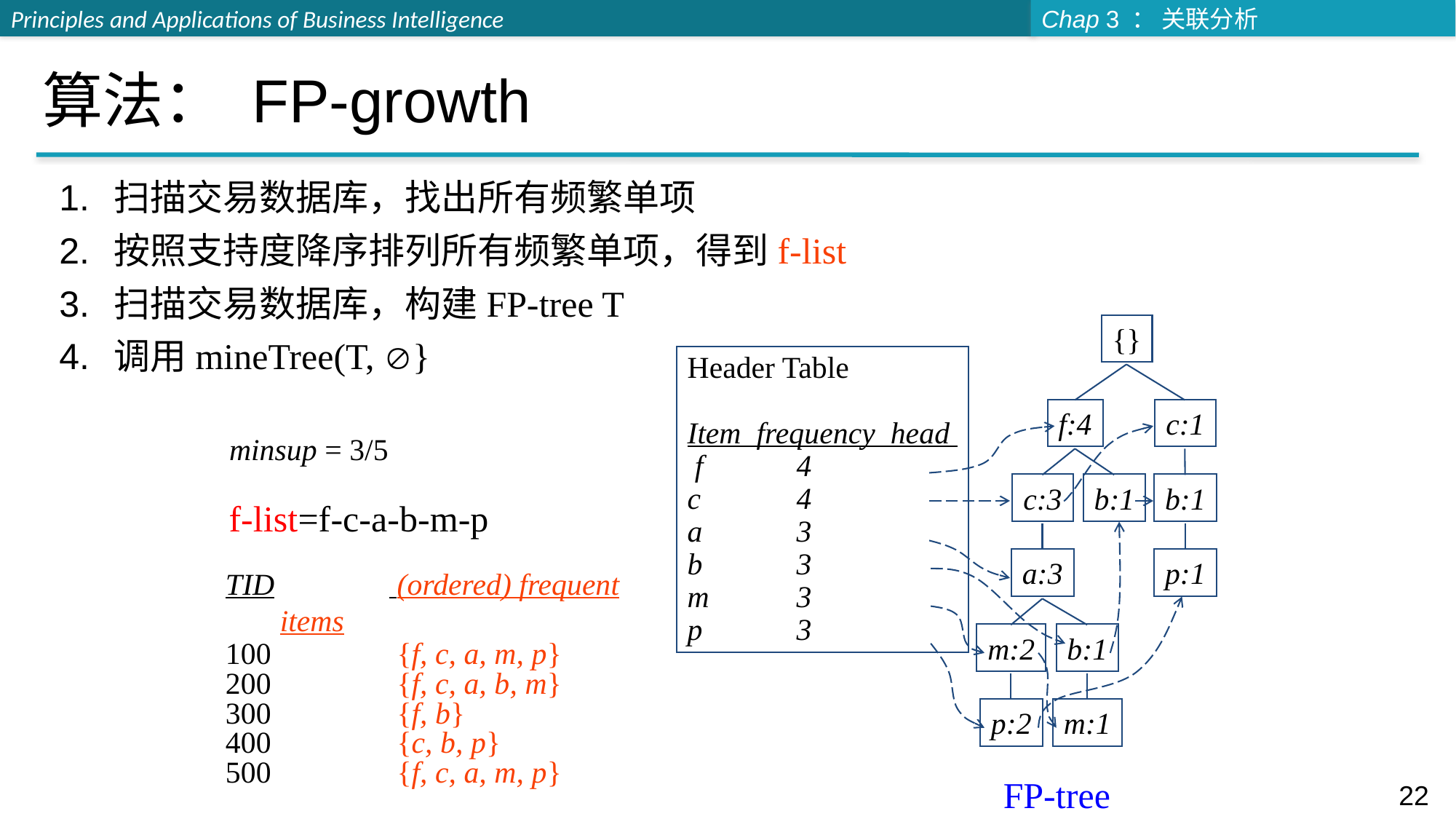

# 算法： FP-growth
扫描交易数据库，找出所有频繁单项
按照支持度降序排列所有频繁单项，得到f-list
扫描交易数据库，构建FP-tree T
调用mineTree(T, ∅}
{}
f:4
c:1

c:3
b:1
b:1

a:3
p:1

m:2
b:1

p:2
m:1
FP-tree
Header Table

Item  frequency  head
 f	4
c	4
a	3
b	3
m	3
p	3
minsup = 3/5
f-list=f-c-a-b-m-p
TID		 (ordered) frequent items
100		 {f, c, a, m, p}
200		 {f, c, a, b, m}
300	 	 {f, b}
400	 	 {c, b, p}
500	 	 {f, c, a, m, p}